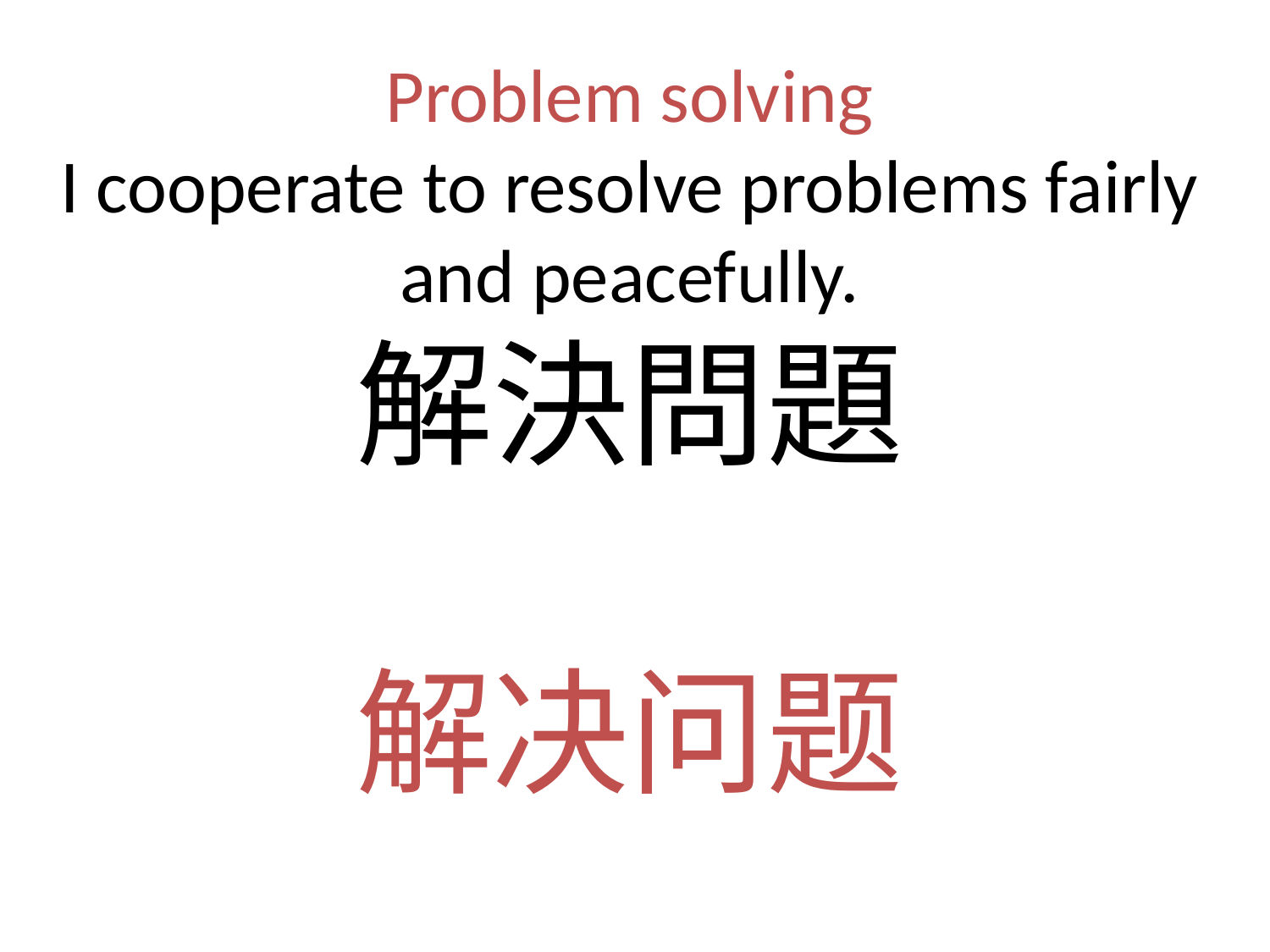

# Problem solving I cooperate to resolve problems fairly and peacefully. 解決問題 解决问题